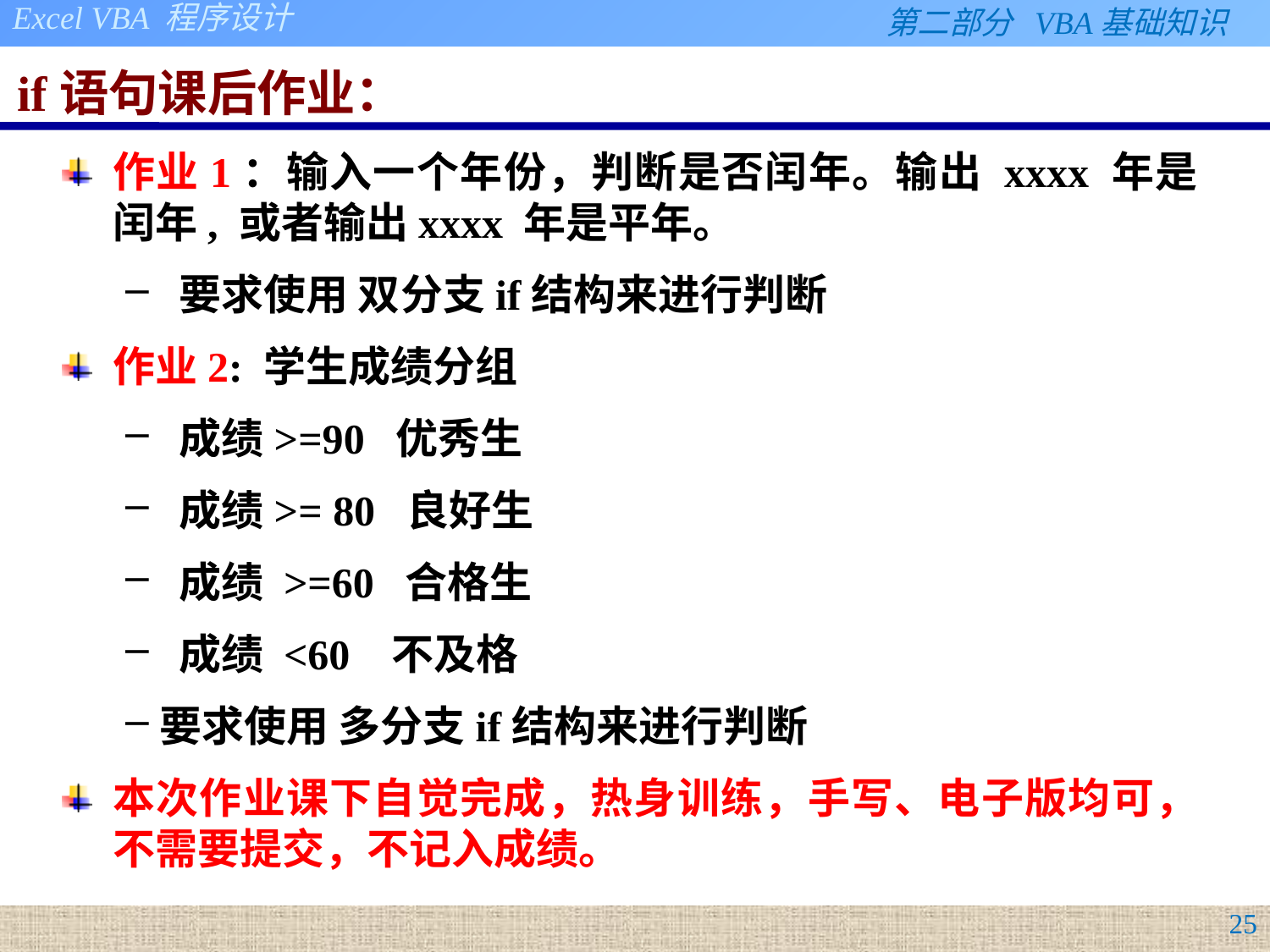

# if语句课后作业：
作业1：输入一个年份，判断是否闰年。输出 xxxx 年是闰年, 或者输出xxxx 年是平年。
 要求使用 双分支if结构来进行判断
作业2: 学生成绩分组
 成绩>=90  优秀生
 成绩>= 80  良好生
 成绩 >=60  合格生
 成绩 <60   不及格
要求使用 多分支if结构来进行判断
本次作业课下自觉完成，热身训练，手写、电子版均可，不需要提交，不记入成绩。